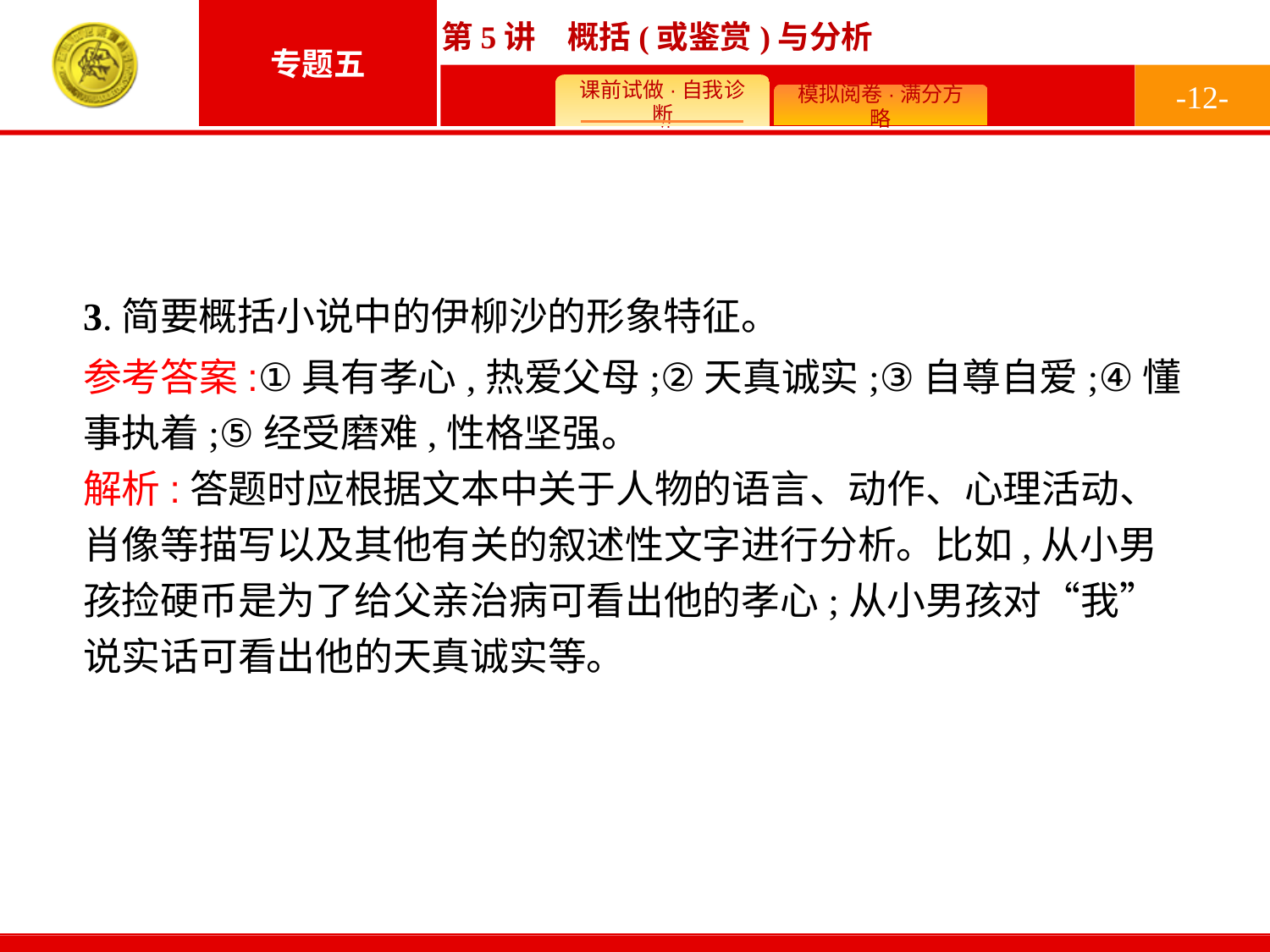

-12-
3.简要概括小说中的伊柳沙的形象特征。
参考答案:①具有孝心,热爱父母;②天真诚实;③自尊自爱;④懂事执着;⑤经受磨难,性格坚强。
解析:答题时应根据文本中关于人物的语言、动作、心理活动、肖像等描写以及其他有关的叙述性文字进行分析。比如,从小男孩捡硬币是为了给父亲治病可看出他的孝心;从小男孩对“我”说实话可看出他的天真诚实等。